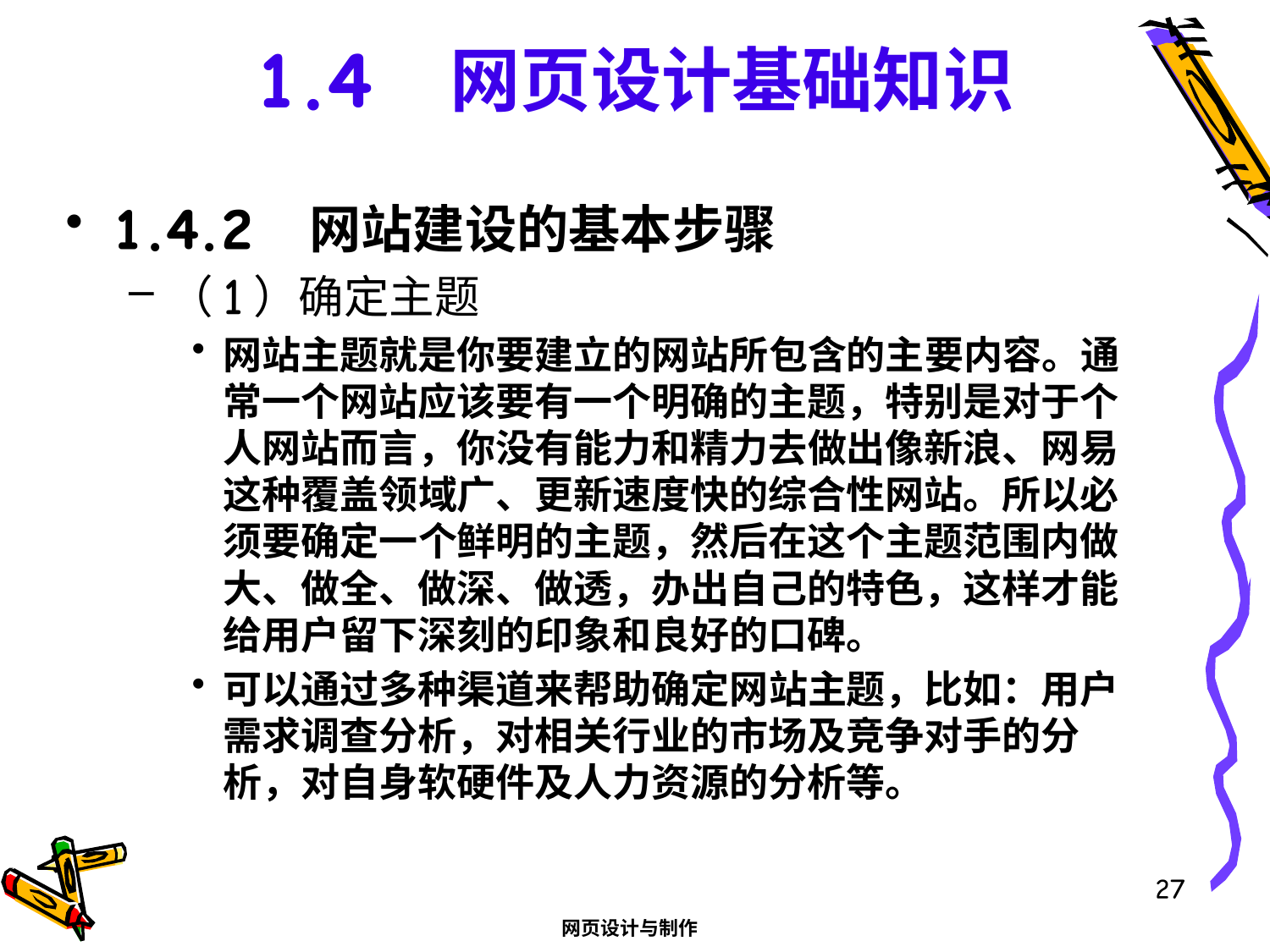

# 1.4  网页设计基础知识
1.4.2  网站建设的基本步骤
（1）确定主题
网站主题就是你要建立的网站所包含的主要内容。通常一个网站应该要有一个明确的主题，特别是对于个人网站而言，你没有能力和精力去做出像新浪、网易这种覆盖领域广、更新速度快的综合性网站。所以必须要确定一个鲜明的主题，然后在这个主题范围内做大、做全、做深、做透，办出自己的特色，这样才能给用户留下深刻的印象和良好的口碑。
可以通过多种渠道来帮助确定网站主题，比如：用户需求调查分析，对相关行业的市场及竞争对手的分析，对自身软硬件及人力资源的分析等。
27
网页设计与制作